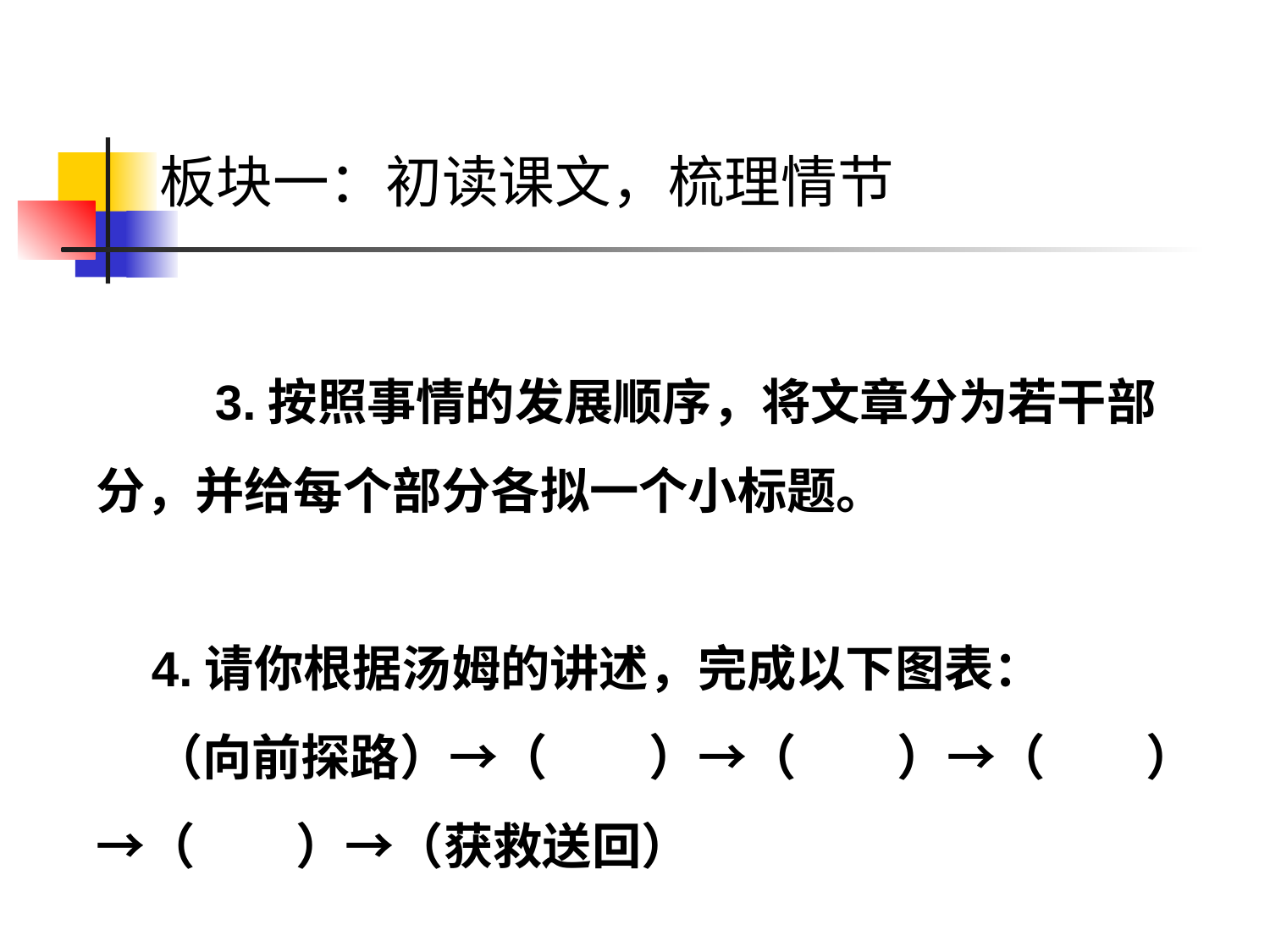

# 板块一：初读课文，梳理情节
    3.按照事情的发展顺序，将文章分为若干部分，并给每个部分各拟一个小标题。

    4.请你根据汤姆的讲述，完成以下图表：
    （向前探路）→（         ）→（         ）→（         ）→（         ）→（获救送回）